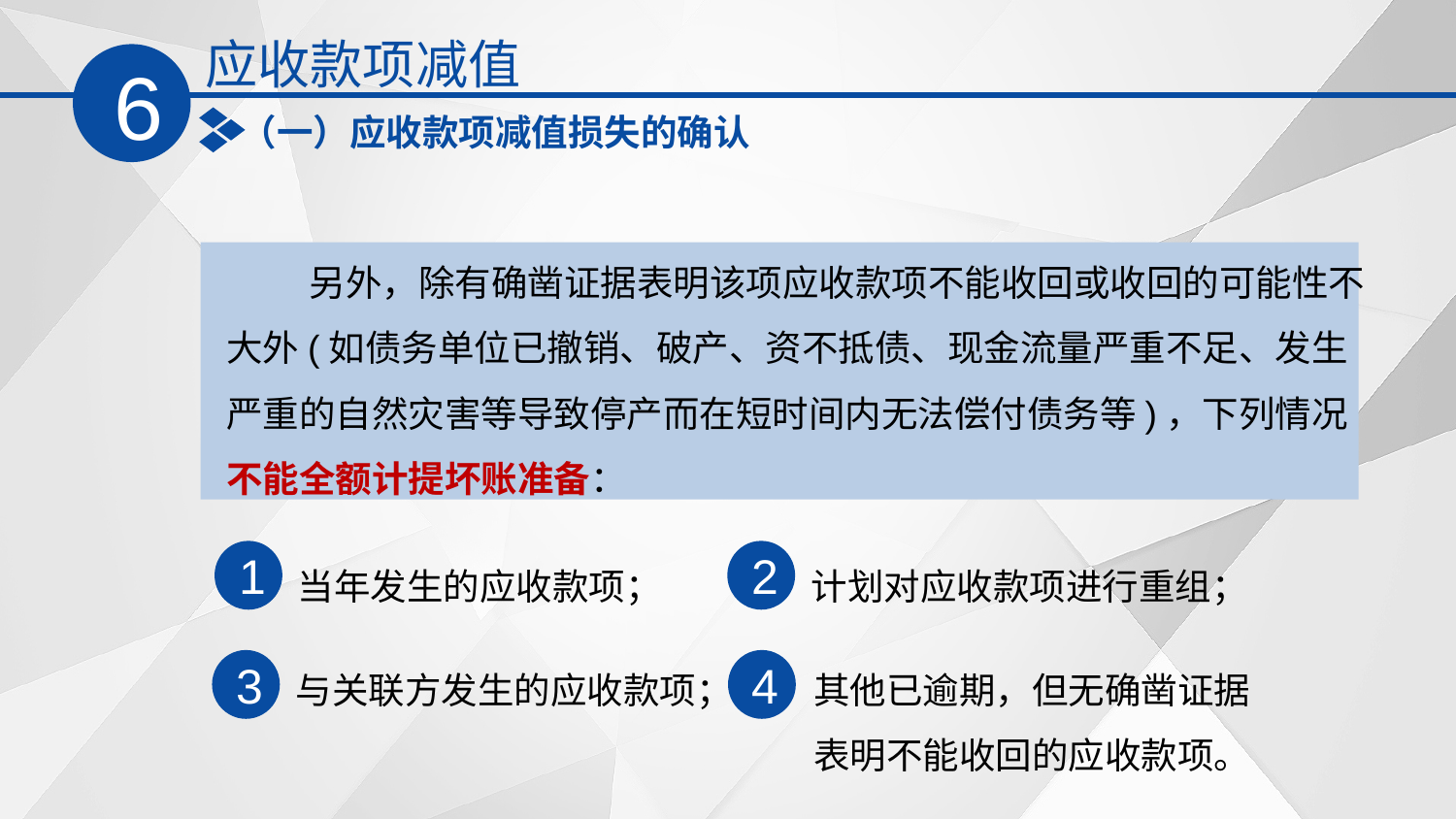

应收款项减值
6

（一）应收款项减值损失的确认

         另外，除有确凿证据表明该项应收款项不能收回或收回的可能性不大外(如债务单位已撤销、破产、资不抵债、现金流量严重不足、发生严重的自然灾害等导致停产而在短时间内无法偿付债务等)，下列情况不能全额计提坏账准备：

当年发生的应收款项；
计划对应收款项进行重组；
1
2
其他已逾期，但无确凿证据表明不能收回的应收款项。
与关联方发生的应收款项；
3
4